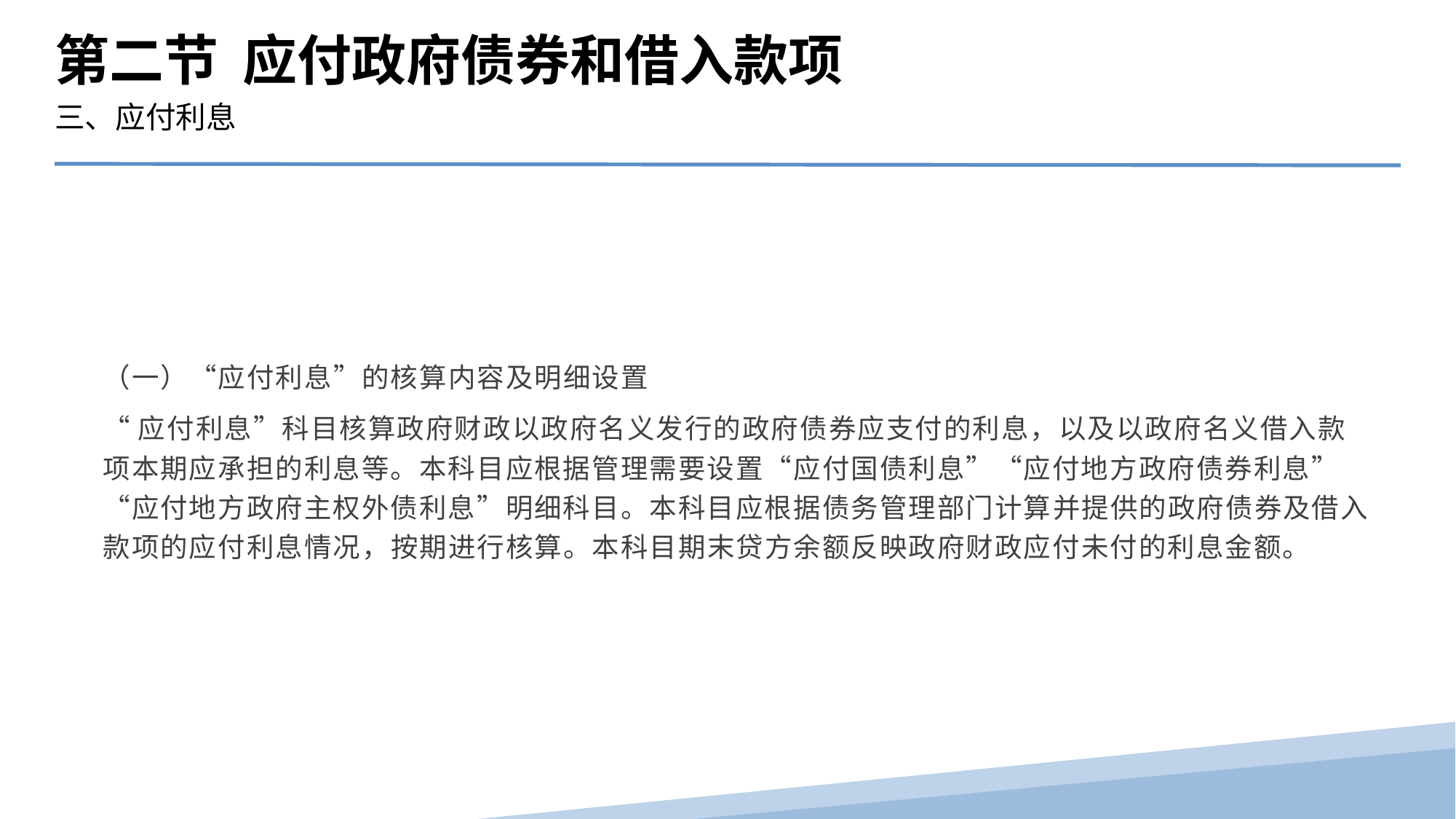

第二节  应付政府债券和借入款项
三、应付利息
（一）“应付利息”的核算内容及明细设置
“应付利息”科目核算政府财政以政府名义发行的政府债券应支付的利息，以及以政府名义借入款项本期应承担的利息等。本科目应根据管理需要设置“应付国债利息”“应付地方政府债券利息”“应付地方政府主权外债利息”明细科目。本科目应根据债务管理部门计算并提供的政府债券及借入款项的应付利息情况，按期进行核算。本科目期末贷方余额反映政府财政应付未付的利息金额。